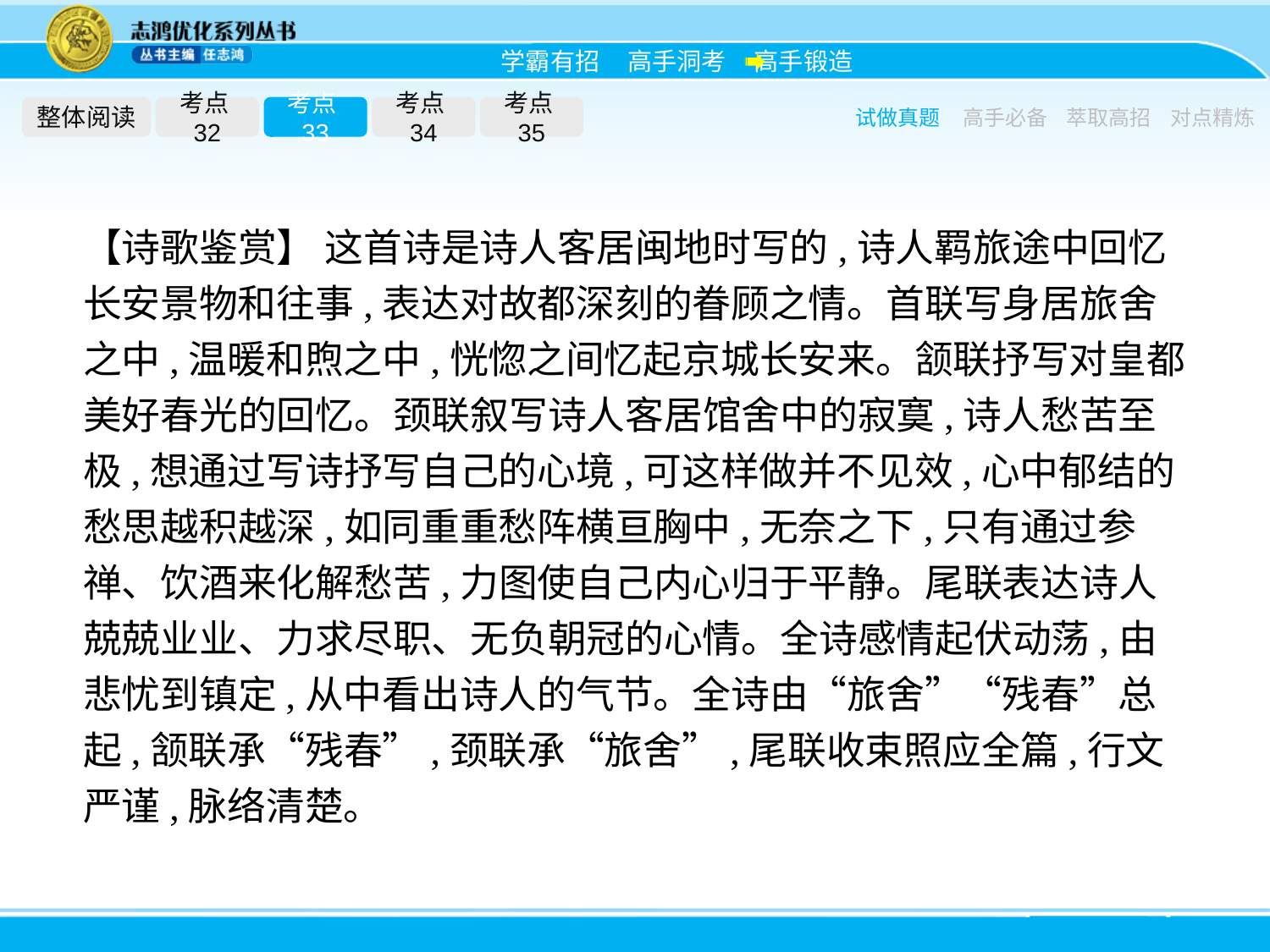

整体阅读
考点32
考点33
考点34
考点35
试做真题
高手必备
萃取高招
对点精炼
【诗歌鉴赏】 这首诗是诗人客居闽地时写的,诗人羁旅途中回忆长安景物和往事,表达对故都深刻的眷顾之情。首联写身居旅舍之中,温暖和煦之中,恍惚之间忆起京城长安来。颔联抒写对皇都美好春光的回忆。颈联叙写诗人客居馆舍中的寂寞,诗人愁苦至极,想通过写诗抒写自己的心境,可这样做并不见效,心中郁结的愁思越积越深,如同重重愁阵横亘胸中,无奈之下,只有通过参禅、饮酒来化解愁苦,力图使自己内心归于平静。尾联表达诗人兢兢业业、力求尽职、无负朝冠的心情。全诗感情起伏动荡,由悲忧到镇定,从中看出诗人的气节。全诗由“旅舍”“残春”总起,颔联承“残春”,颈联承“旅舍”,尾联收束照应全篇,行文严谨,脉络清楚。